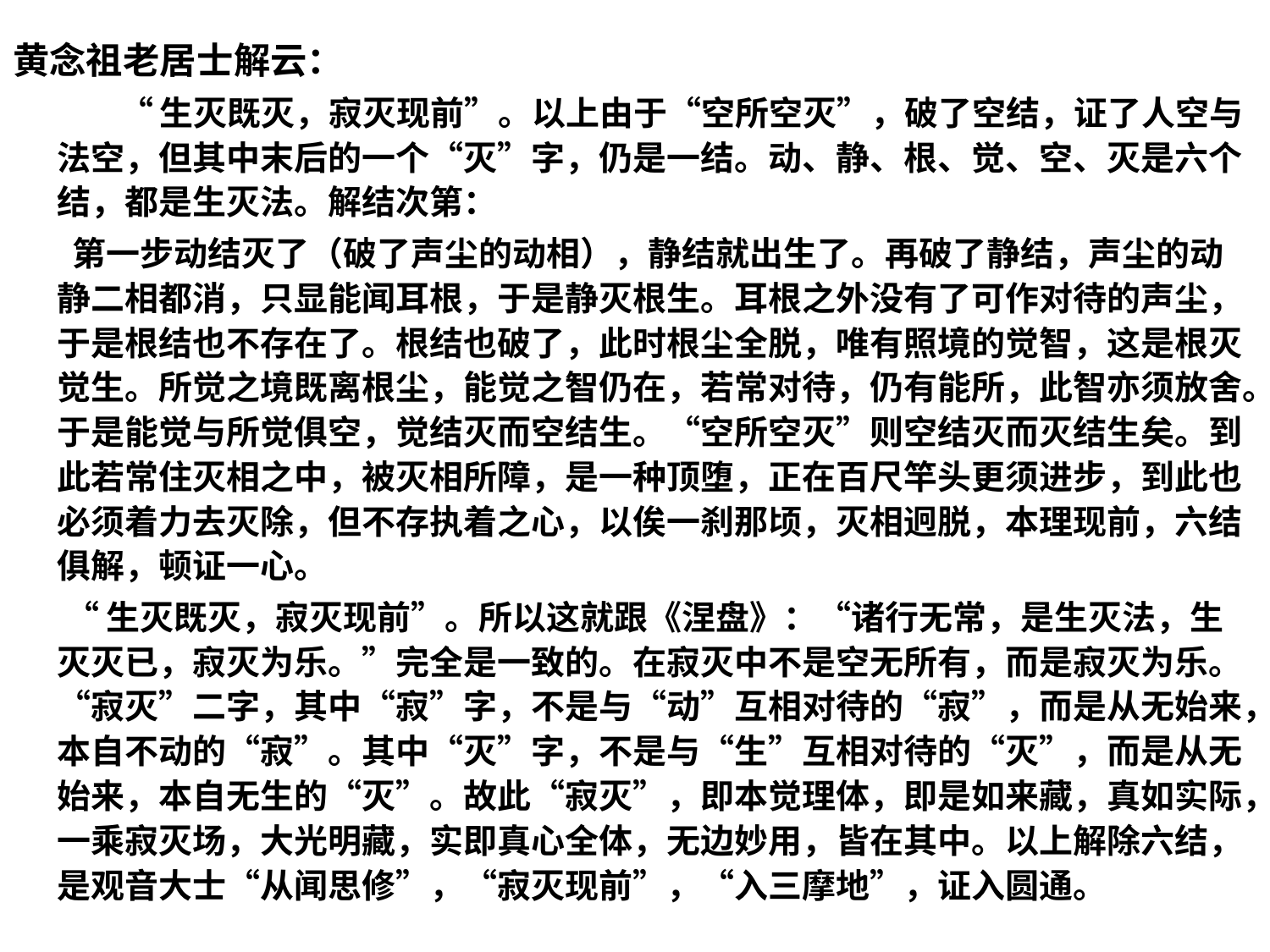

黄念祖老居士解云：
              “生灭既灭，寂灭现前”。以上由于“空所空灭”，破了空结，证了人空与法空，但其中末后的一个“灭”字，仍是一结。动、静、根、觉、空、灭是六个结，都是生灭法。解结次第：
       第一步动结灭了（破了声尘的动相），静结就出生了。再破了静结，声尘的动静二相都消，只显能闻耳根，于是静灭根生。耳根之外没有了可作对待的声尘，于是根结也不存在了。根结也破了，此时根尘全脱，唯有照境的觉智，这是根灭觉生。所觉之境既离根尘，能觉之智仍在，若常对待，仍有能所，此智亦须放舍。于是能觉与所觉俱空，觉结灭而空结生。“空所空灭”则空结灭而灭结生矣。到此若常住灭相之中，被灭相所障，是一种顶堕，正在百尺竿头更须进步，到此也必须着力去灭除，但不存执着之心，以俟一刹那顷，灭相迥脱，本理现前，六结俱解，顿证一心。
       “生灭既灭，寂灭现前”。所以这就跟《涅盘》：“诸行无常，是生灭法，生灭灭已，寂灭为乐。”完全是一致的。在寂灭中不是空无所有，而是寂灭为乐。“寂灭”二字，其中“寂”字，不是与“动”互相对待的“寂”，而是从无始来，本自不动的“寂”。其中“灭”字，不是与“生”互相对待的“灭”，而是从无始来，本自无生的“灭”。故此“寂灭”，即本觉理体，即是如来藏，真如实际，一乘寂灭场，大光明藏，实即真心全体，无边妙用，皆在其中。以上解除六结，是观音大士“从闻思修”，“寂灭现前”，“入三摩地”，证入圆通。